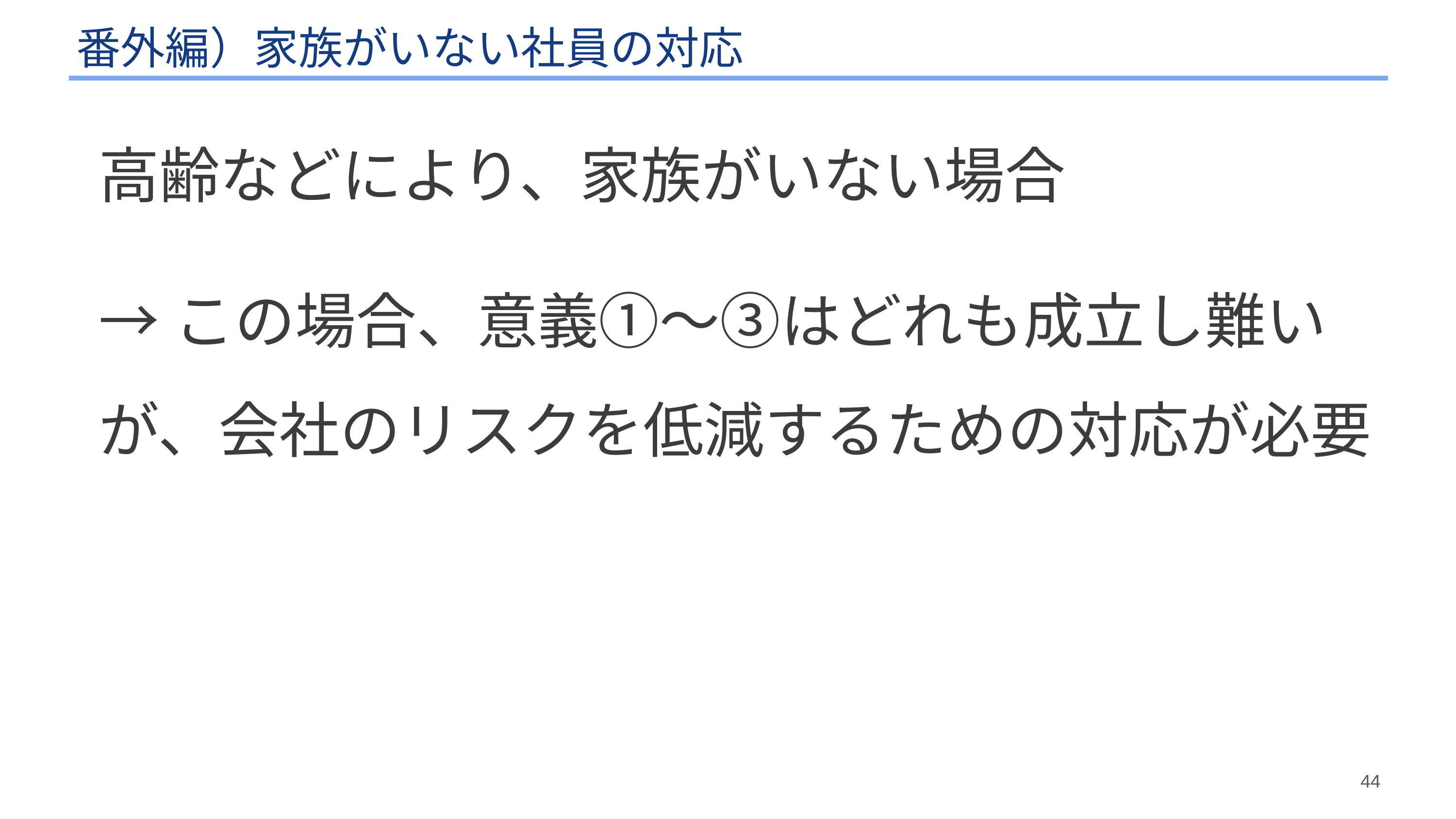

# 番外編）家族がいない社員の対応
高齢などにより、家族がいない場合
→この場合、意義①～③はどれも成立し難いが、会社のリスクを低減するための対応が必要
44